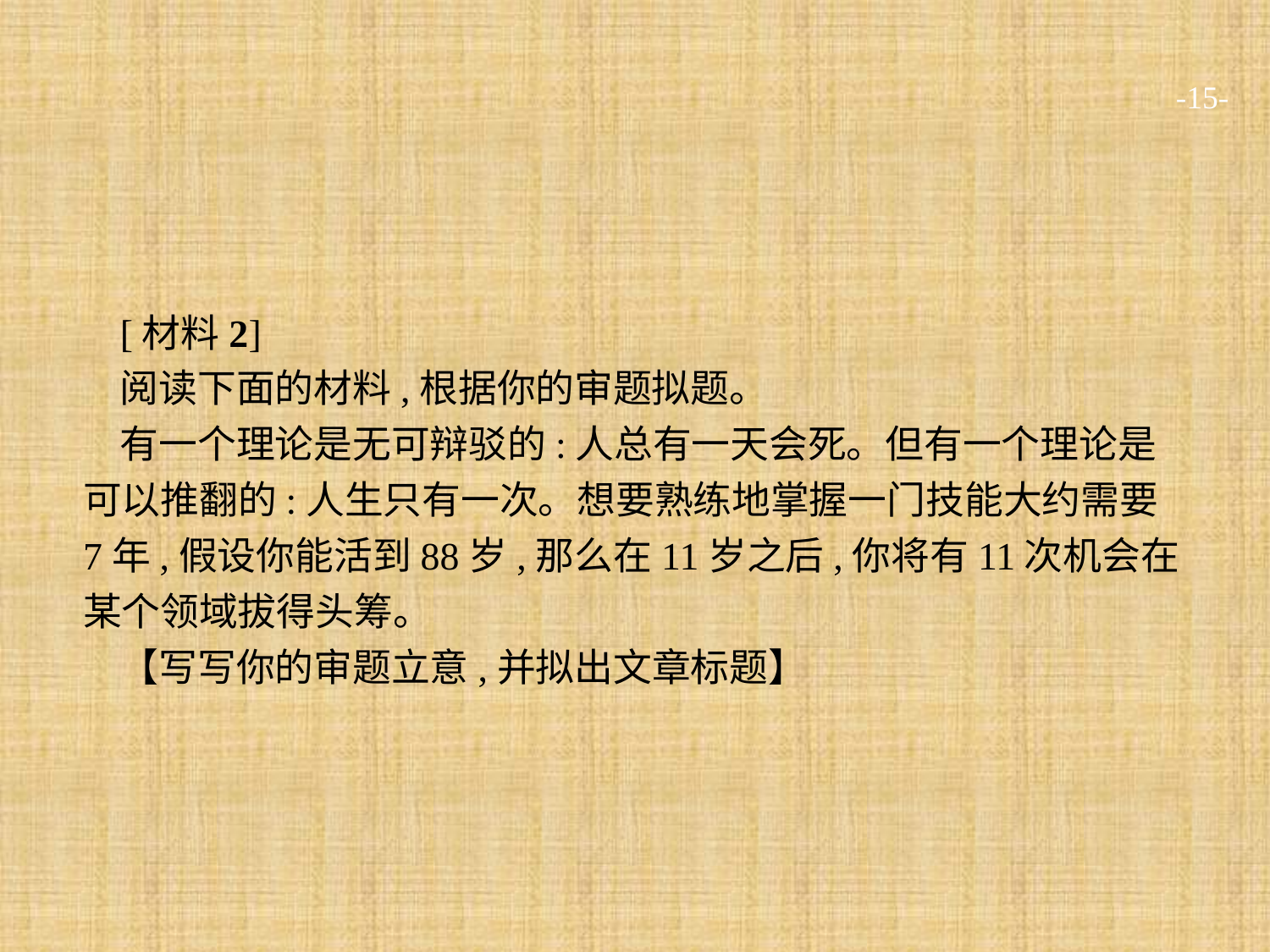

-15-
[材料2]
阅读下面的材料,根据你的审题拟题。
有一个理论是无可辩驳的:人总有一天会死。但有一个理论是可以推翻的:人生只有一次。想要熟练地掌握一门技能大约需要7年,假设你能活到88岁,那么在11岁之后,你将有11次机会在某个领域拔得头筹。
【写写你的审题立意,并拟出文章标题】